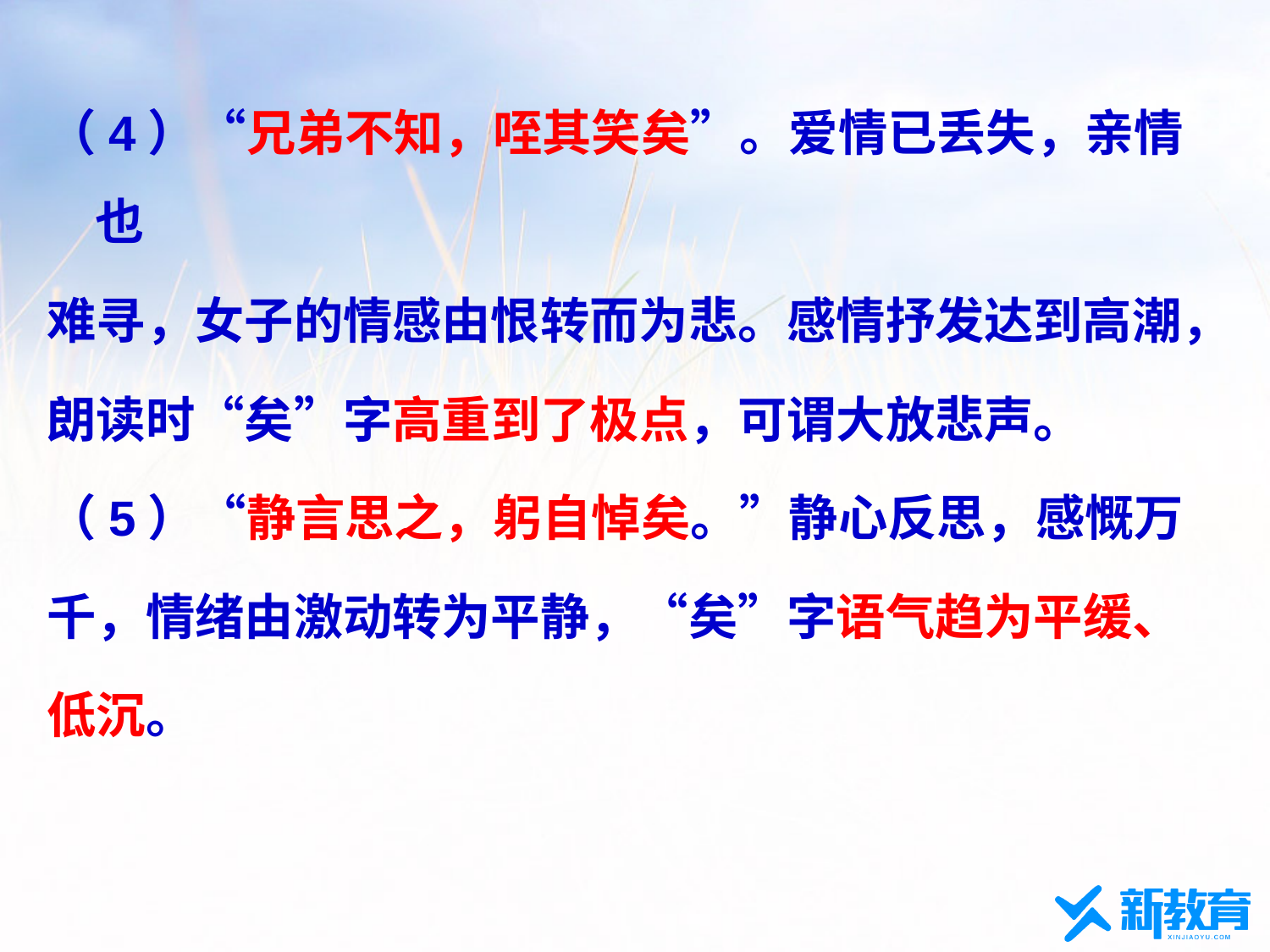

（4）“兄弟不知，咥其笑矣”。爱情已丢失，亲情也
难寻，女子的情感由恨转而为悲。感情抒发达到高潮，
朗读时“矣”字高重到了极点，可谓大放悲声。
（5）“静言思之，躬自悼矣。”静心反思，感慨万
千，情绪由激动转为平静，“矣”字语气趋为平缓、
低沉。